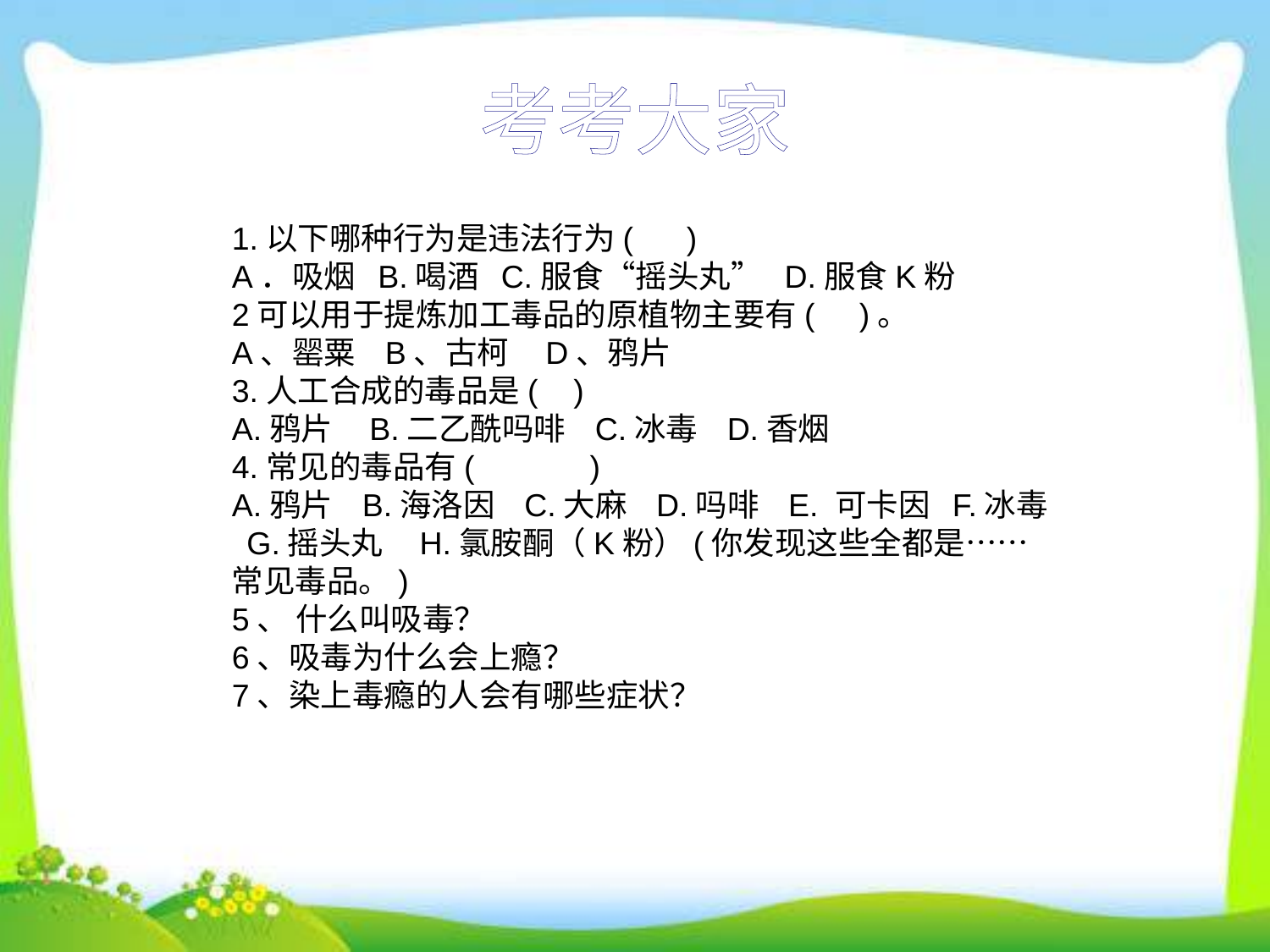

# 考考大家
1.以下哪种行为是违法行为(      )
A．吸烟  B.喝酒  C.服食“摇头丸”  D.服食K粉
2可以用于提炼加工毒品的原植物主要有(     )。
A、罂粟   B、古柯    D、鸦片
3.人工合成的毒品是(    )
A.鸦片    B.二乙酰吗啡   C.冰毒   D.香烟
4.常见的毒品有(             )
A.鸦片   B.海洛因   C.大麻   D.吗啡   E. 可卡因  F.冰毒  G.摇头丸    H.氯胺酮（K粉）(你发现这些全都是……常见毒品。)
5、 什么叫吸毒？
6、吸毒为什么会上瘾？
7、染上毒瘾的人会有哪些症状？